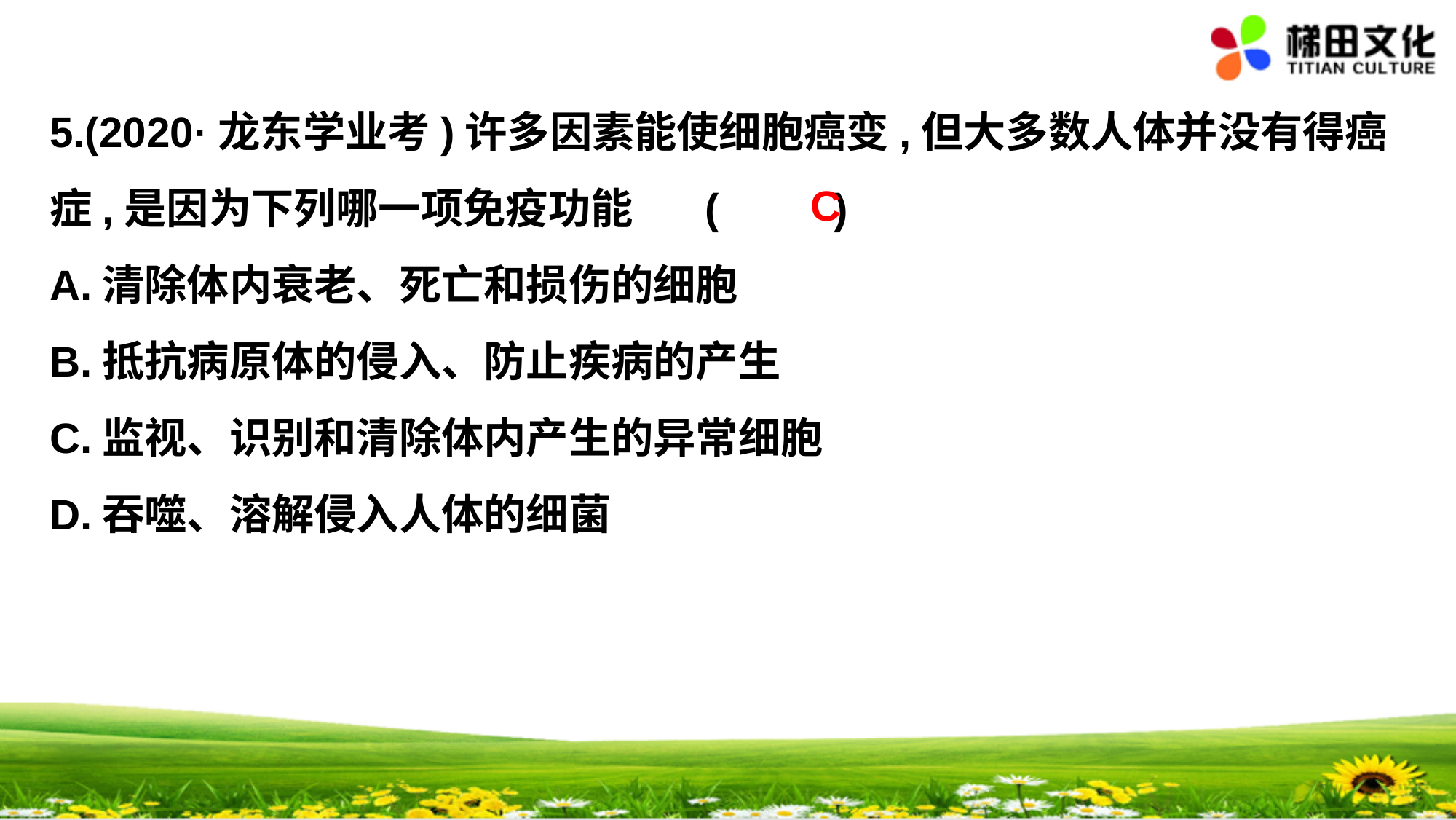

5.(2020·龙东学业考)许多因素能使细胞癌变,但大多数人体并没有得癌
症,是因为下列哪一项免疫功能	(　 　)
A.清除体内衰老、死亡和损伤的细胞
B.抵抗病原体的侵入、防止疾病的产生
C.监视、识别和清除体内产生的异常细胞
D.吞噬、溶解侵入人体的细菌
C